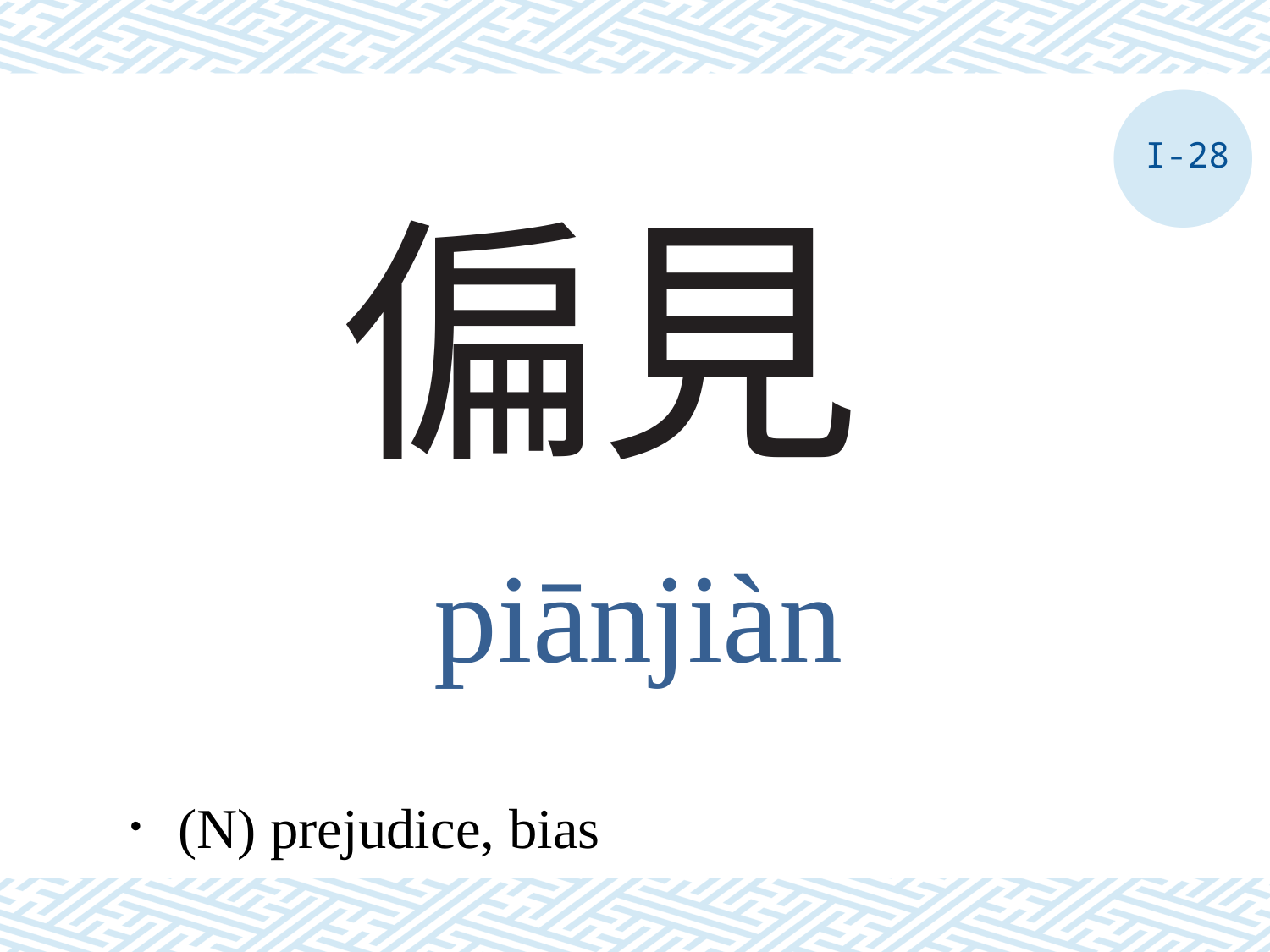

I-28

# 偏見
piānjiàn
．(N) prejudice, bias